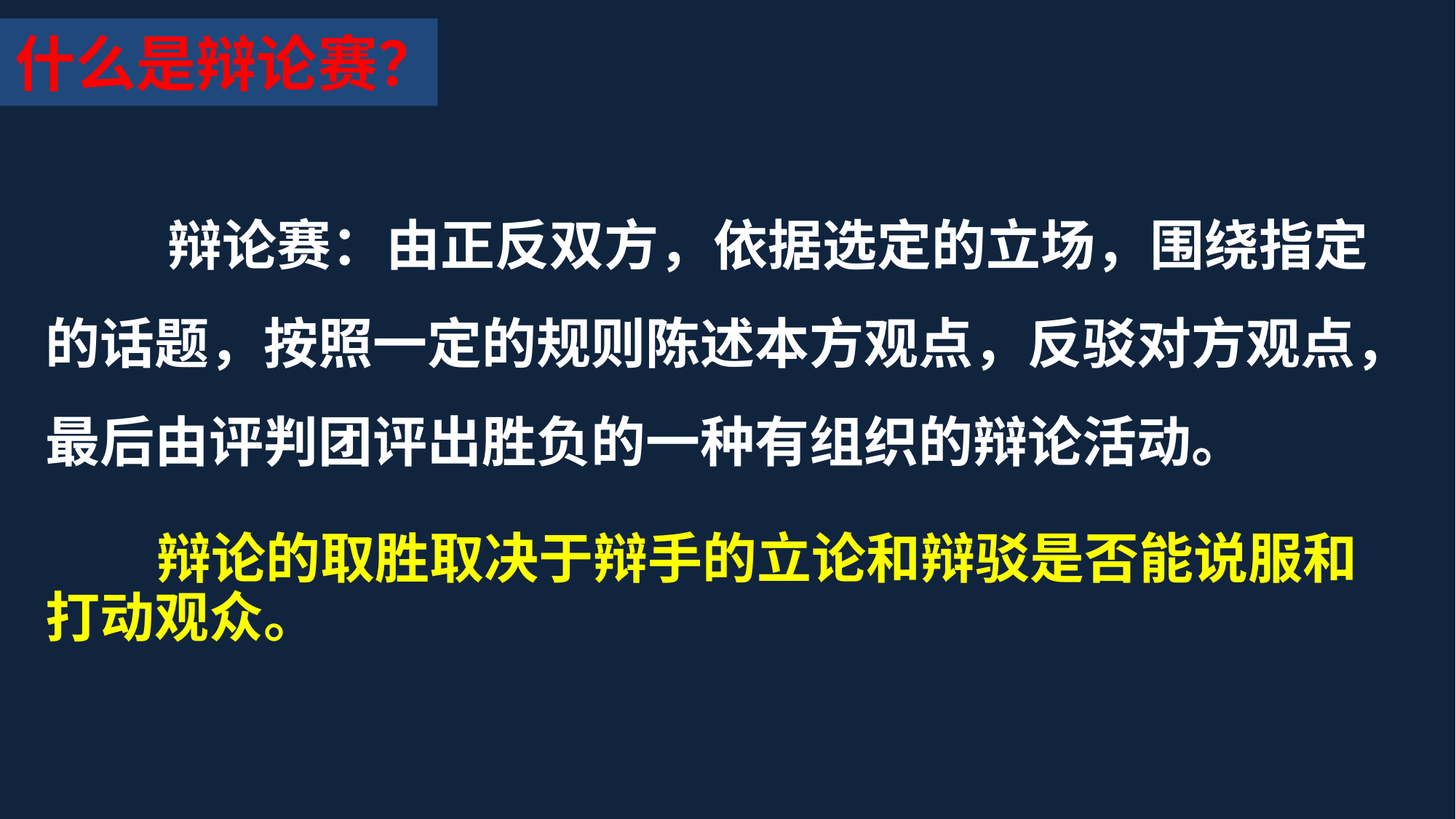

什么是辩论赛？
          辩论赛：由正反双方，依据选定的立场，围绕指定的话题，按照一定的规则陈述本方观点，反驳对方观点，最后由评判团评出胜负的一种有组织的辩论活动。

        辩论的取胜取决于辩手的立论和辩驳是否能说服和打动观众。